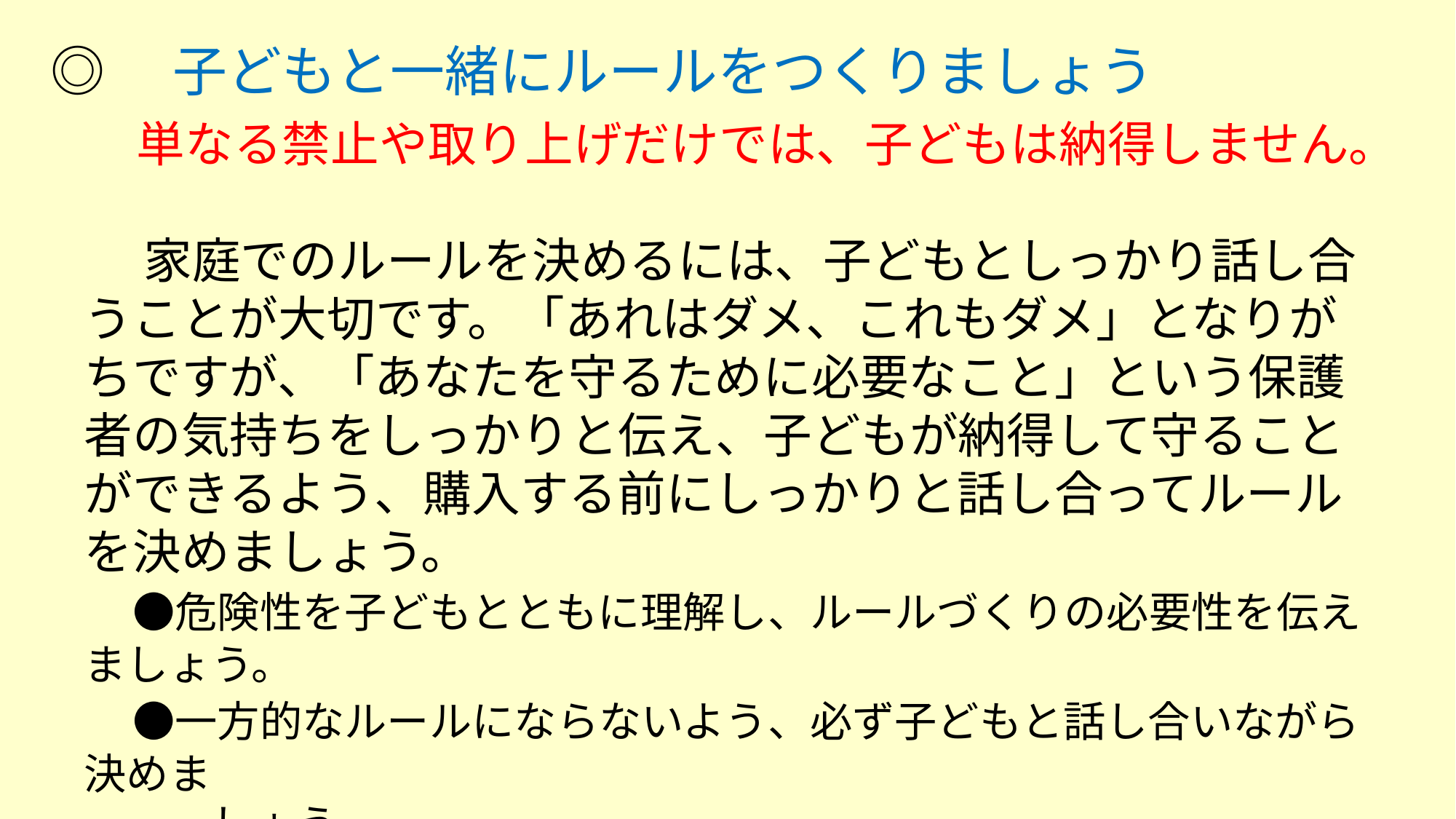

◎　子どもと一緒にルールをつくりましょう
 　  単なる禁止や取り上げだけでは、子どもは納得しません。

　 家庭でのルールを決めるには、子どもとしっかり話し合うことが大切です。「あれはダメ、これもダメ」となりがちですが、「あなたを守るために必要なこと」という保護者の気持ちをしっかりと伝え、子どもが納得して守ることができるよう、購入する前にしっかりと話し合ってルールを決めましょう。
　●危険性を子どもとともに理解し、ルールづくりの必要性を伝えましょう。
　●一方的なルールにならないよう、必ず子どもと話し合いながら決めま
　　　しょう。
　●ルールを決めたら終わりではなく、ルールが守られているかを確認し、
　　 必要に応じて見直しましょう。